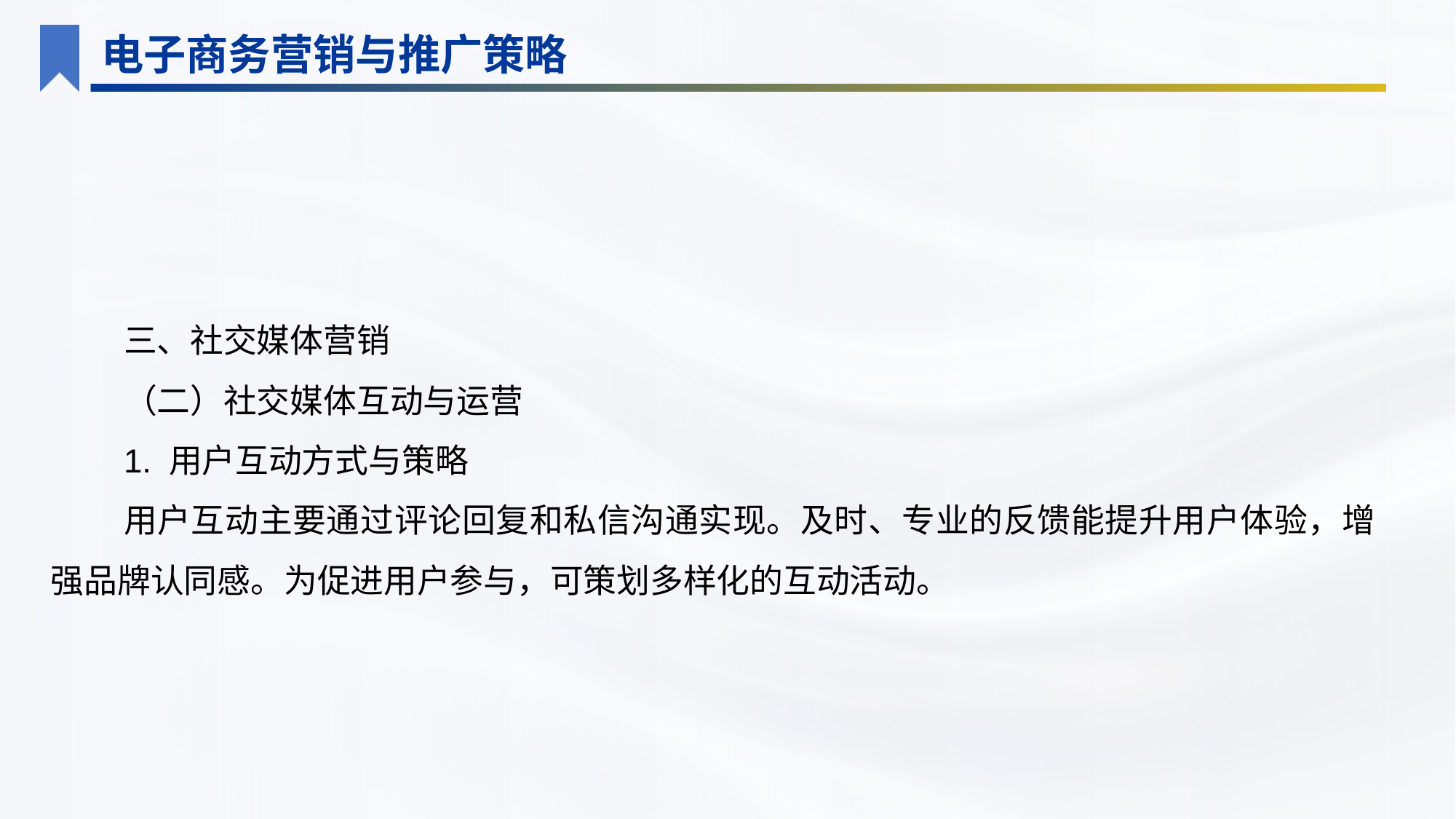

电子商务营销与推广策略
三、社交媒体营销
（二）社交媒体互动与运营
1. 用户互动方式与策略
用户互动主要通过评论回复和私信沟通实现。及时、专业的反馈能提升用户体验，增强品牌认同感。为促进用户参与，可策划多样化的互动活动。